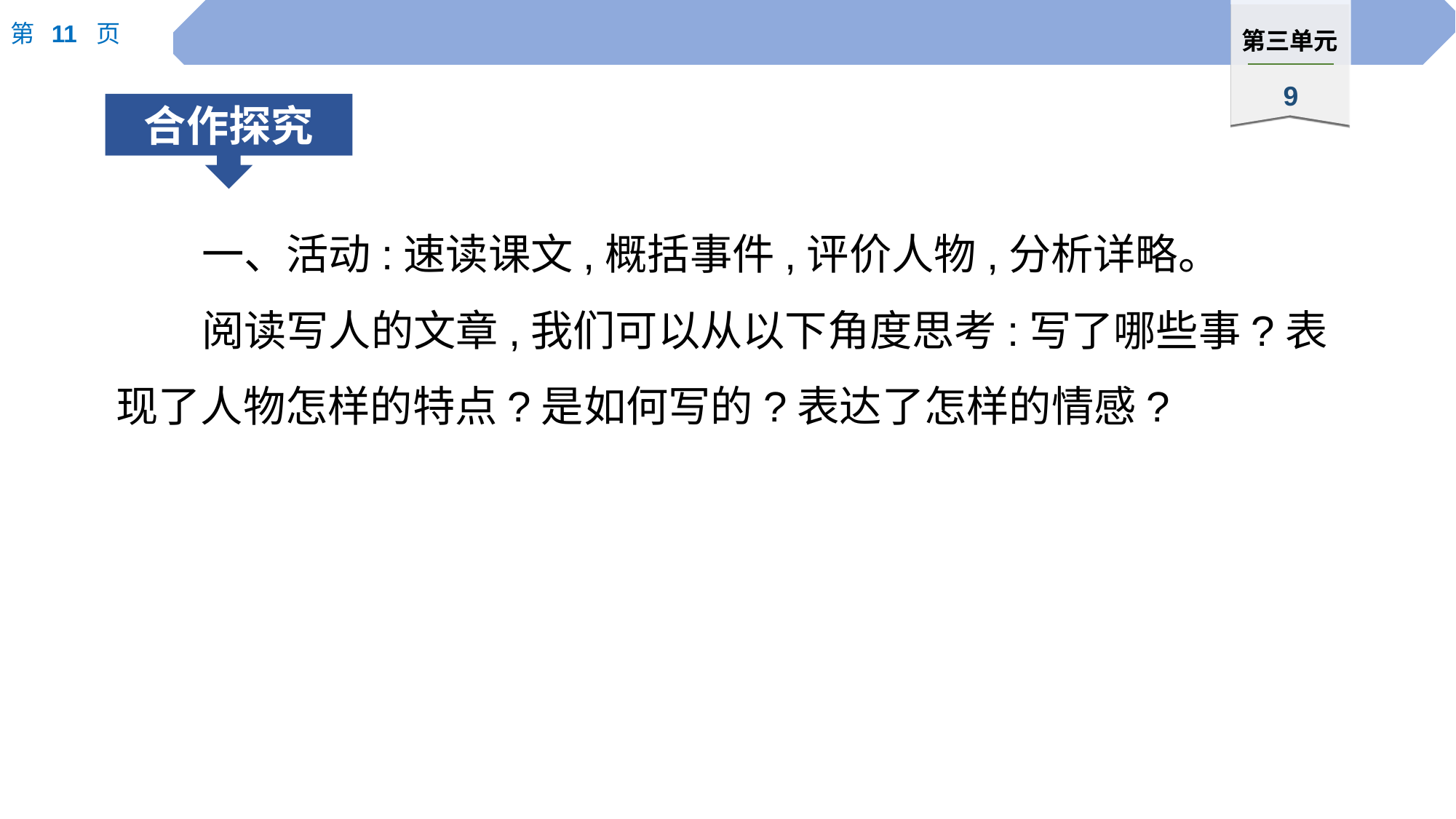

一、活动:速读课文,概括事件,评价人物,分析详略。
阅读写人的文章,我们可以从以下角度思考:写了哪些事?表现了人物怎样的特点?是如何写的?表达了怎样的情感?